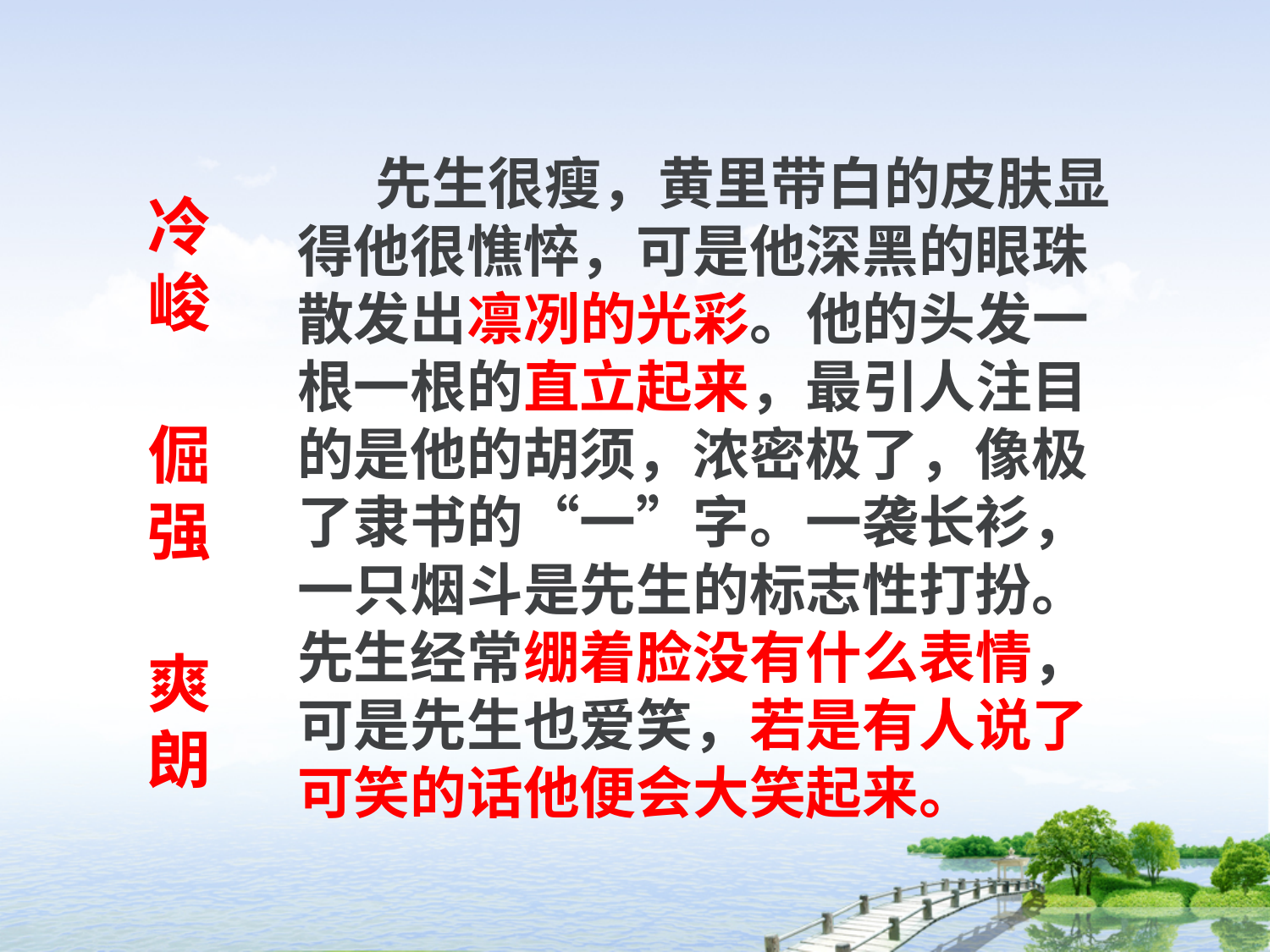

先生很瘦，黄里带白的皮肤显得他很憔悴，可是他深黑的眼珠散发出凛冽的光彩。他的头发一根一根的直立起来，最引人注目的是他的胡须，浓密极了，像极了隶书的“一”字。一袭长衫，一只烟斗是先生的标志性打扮。先生经常绷着脸没有什么表情，可是先生也爱笑，若是有人说了可笑的话他便会大笑起来。
冷峻 倔强 爽朗